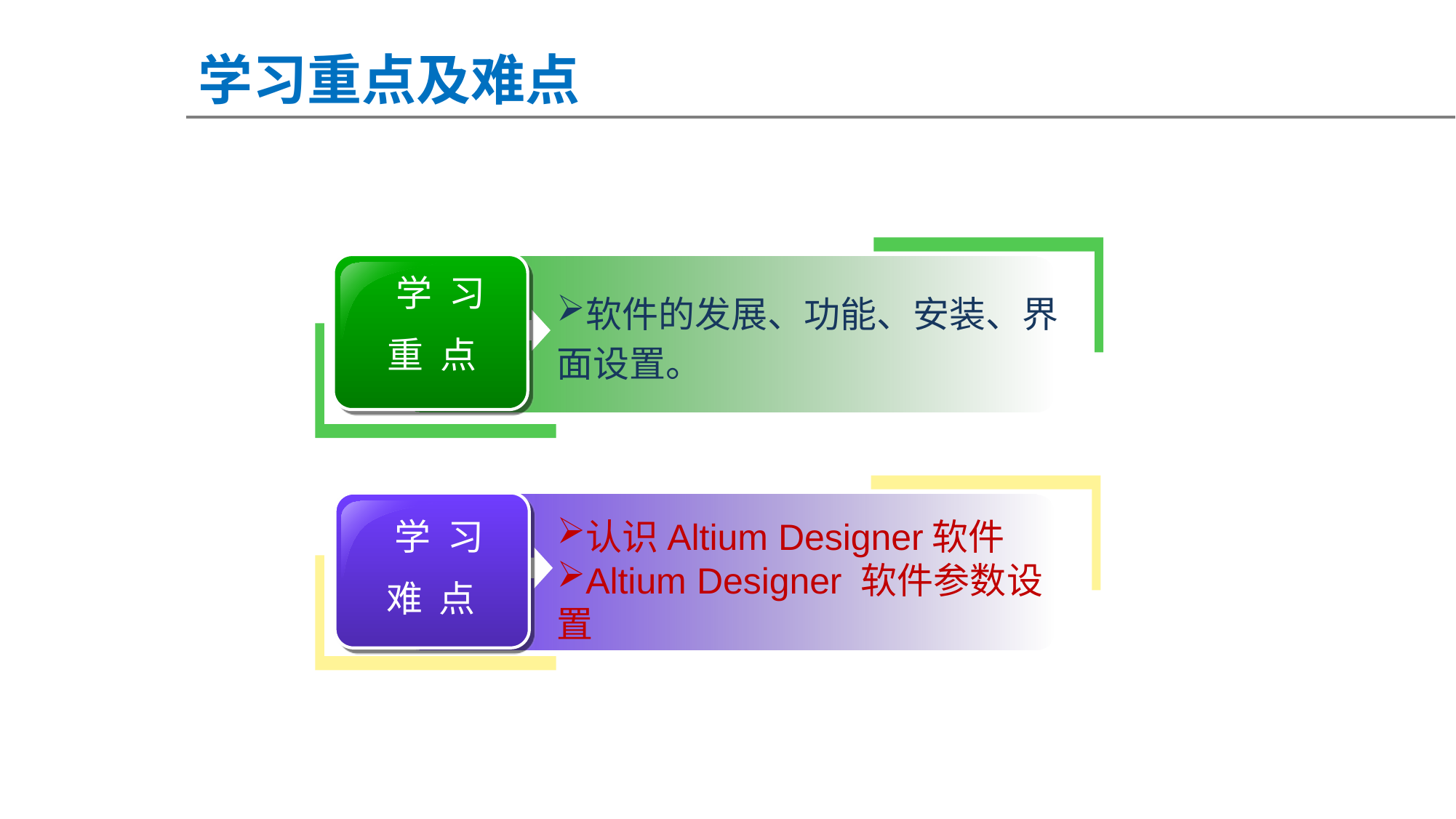

学习重点及难点

 学  习
重  点
软件的发展、功能、安装、界面设置。

 学  习
难  点
认识Altium Designer软件
Altium Designer 软件参数设置